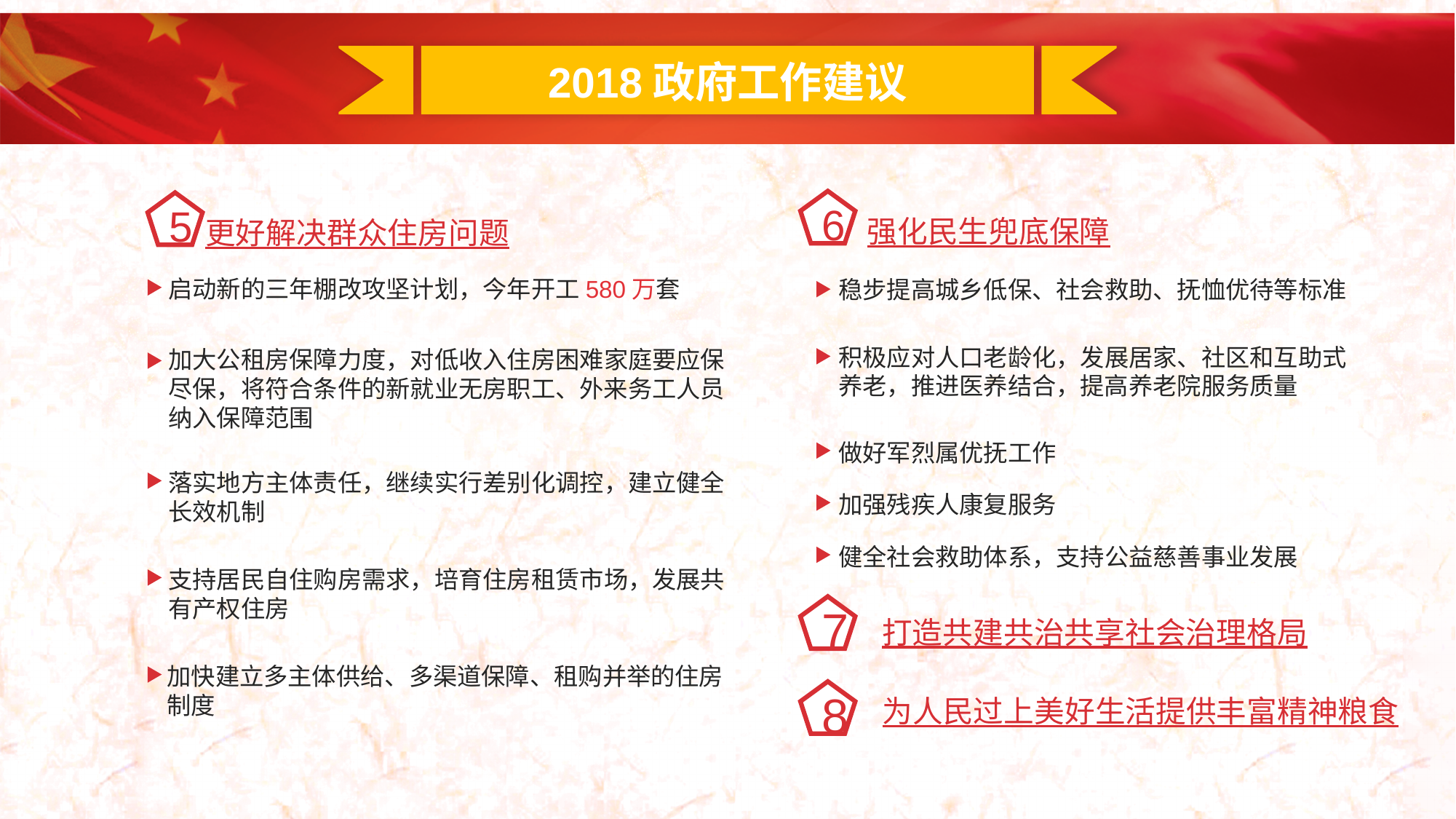

2018政府工作建议
6
5
强化民生兜底保障
更好解决群众住房问题
启动新的三年棚改攻坚计划，今年开工580万套
稳步提高城乡低保、社会救助、抚恤优待等标准

积极应对人口老龄化，发展居家、社区和互助式养老，推进医养结合，提高养老院服务质量
加大公租房保障力度，对低收入住房困难家庭要应保尽保，将符合条件的新就业无房职工、外来务工人员纳入保障范围

做好军烈属优抚工作

落实地方主体责任，继续实行差别化调控，建立健全长效机制

加强残疾人康复服务

健全社会救助体系，支持公益慈善事业发展

支持居民自住购房需求，培育住房租赁市场，发展共有产权住房

7
打造共建共治共享社会治理格局
加快建立多主体供给、多渠道保障、租购并举的住房制度

8
为人民过上美好生活提供丰富精神粮食